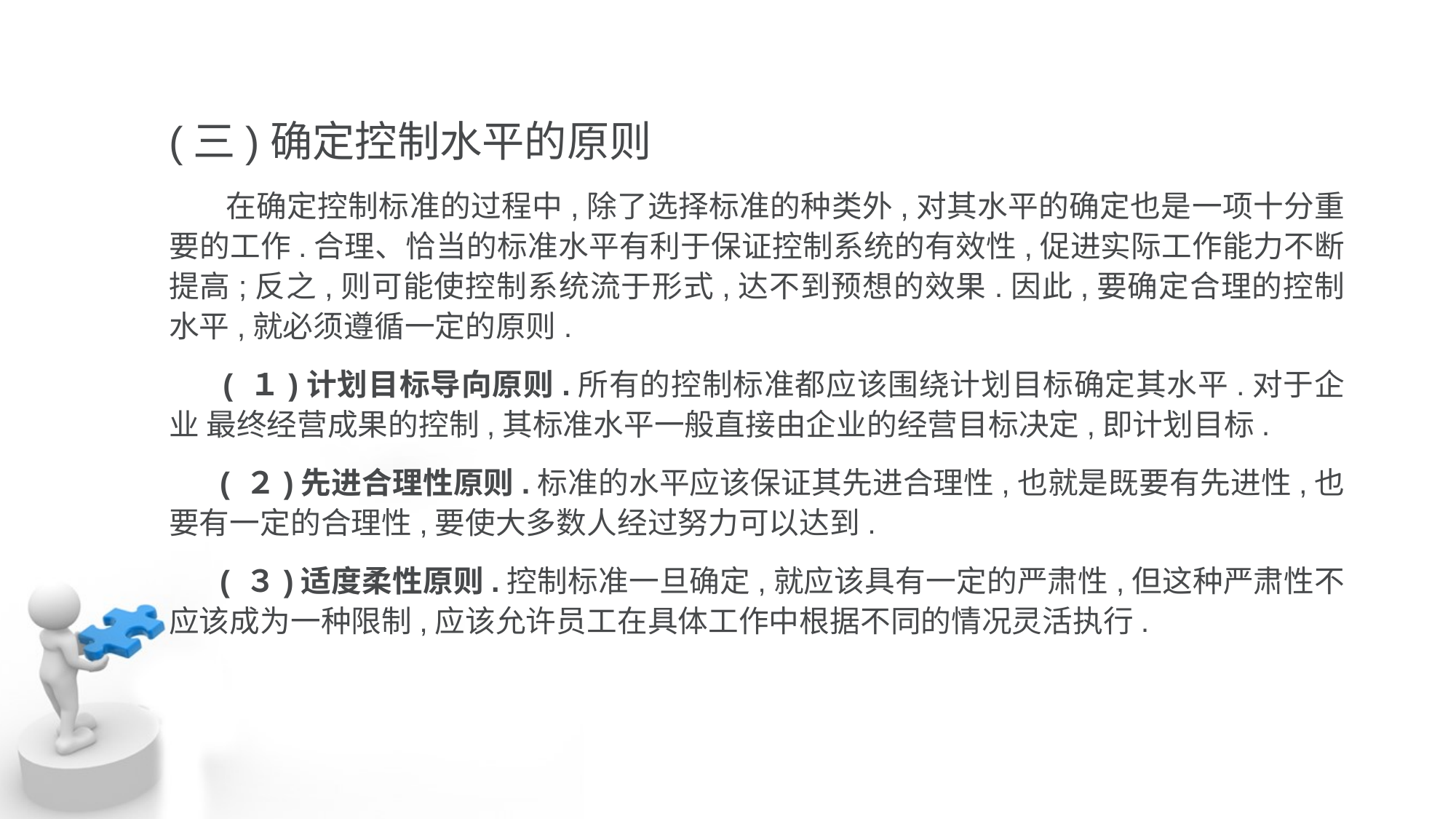

(三)确定控制水平的原则
       在确定控制标准的过程中,除了选择标准的种类外,对其水平的确定也是一项十分重 要的工作.合理、恰当的标准水平有利于保证控制系统的有效性,促进实际工作能力不断 提高;反之,则可能使控制系统流于形式,达不到预想的效果.因此,要确定合理的控制 水平,就必须遵循一定的原则.
      ( １)计划目标导向原则.所有的控制标准都应该围绕计划目标确定其水平.对于企业 最终经营成果的控制,其标准水平一般直接由企业的经营目标决定,即计划目标.
      ( ２)先进合理性原则.标准的水平应该保证其先进合理性,也就是既要有先进性,也 要有一定的合理性,要使大多数人经过努力可以达到.
      ( ３)适度柔性原则.控制标准一旦确定,就应该具有一定的严肃性,但这种严肃性不 应该成为一种限制,应该允许员工在具体工作中根据不同的情况灵活执行.